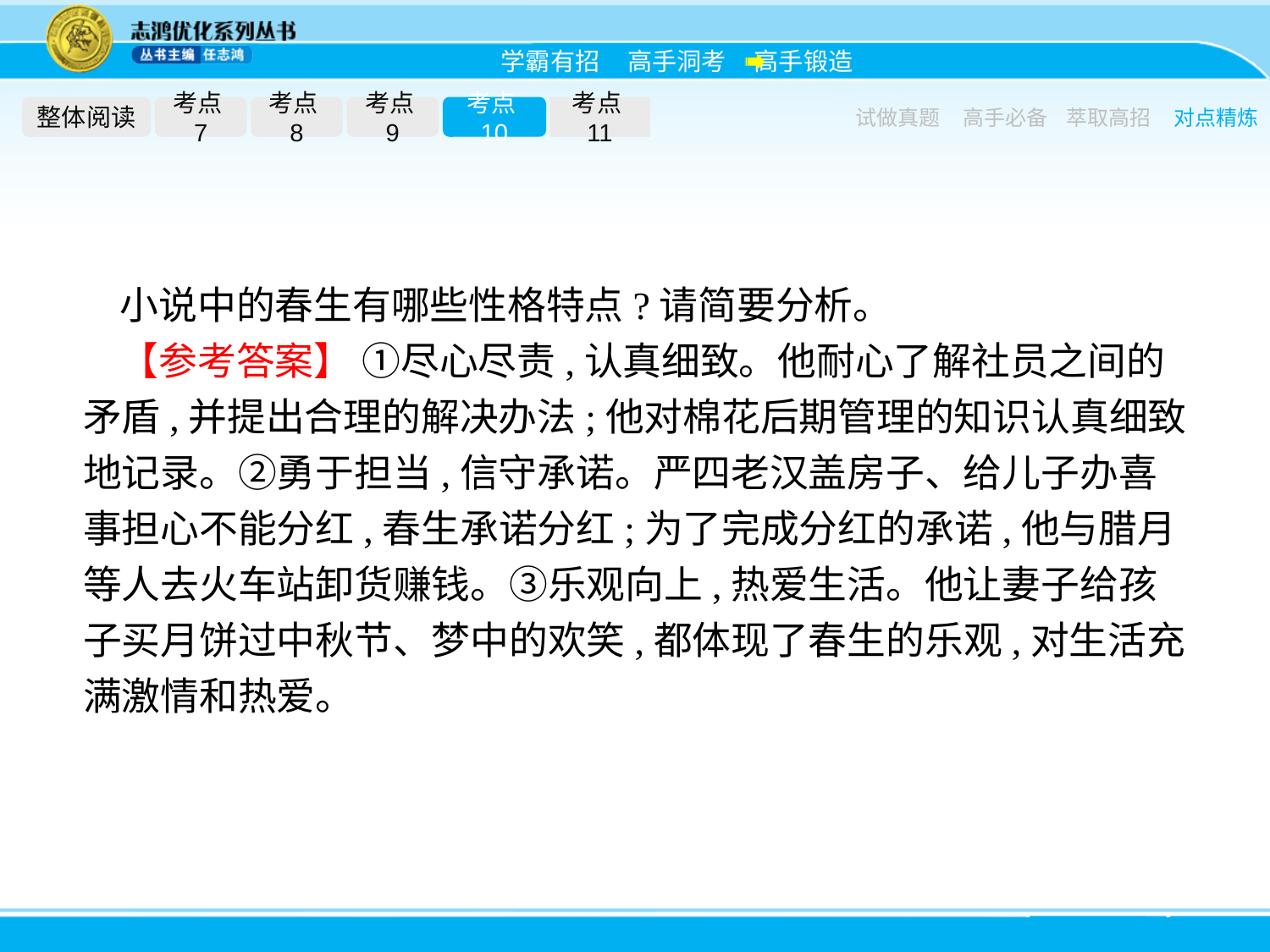

整体阅读
考点7
考点8
考点9
考点10
考点11
试做真题
高手必备
萃取高招
对点精炼
小说中的春生有哪些性格特点?请简要分析。
【参考答案】 ①尽心尽责,认真细致。他耐心了解社员之间的矛盾,并提出合理的解决办法;他对棉花后期管理的知识认真细致地记录。②勇于担当,信守承诺。严四老汉盖房子、给儿子办喜事担心不能分红,春生承诺分红;为了完成分红的承诺,他与腊月等人去火车站卸货赚钱。③乐观向上,热爱生活。他让妻子给孩子买月饼过中秋节、梦中的欢笑,都体现了春生的乐观,对生活充满激情和热爱。